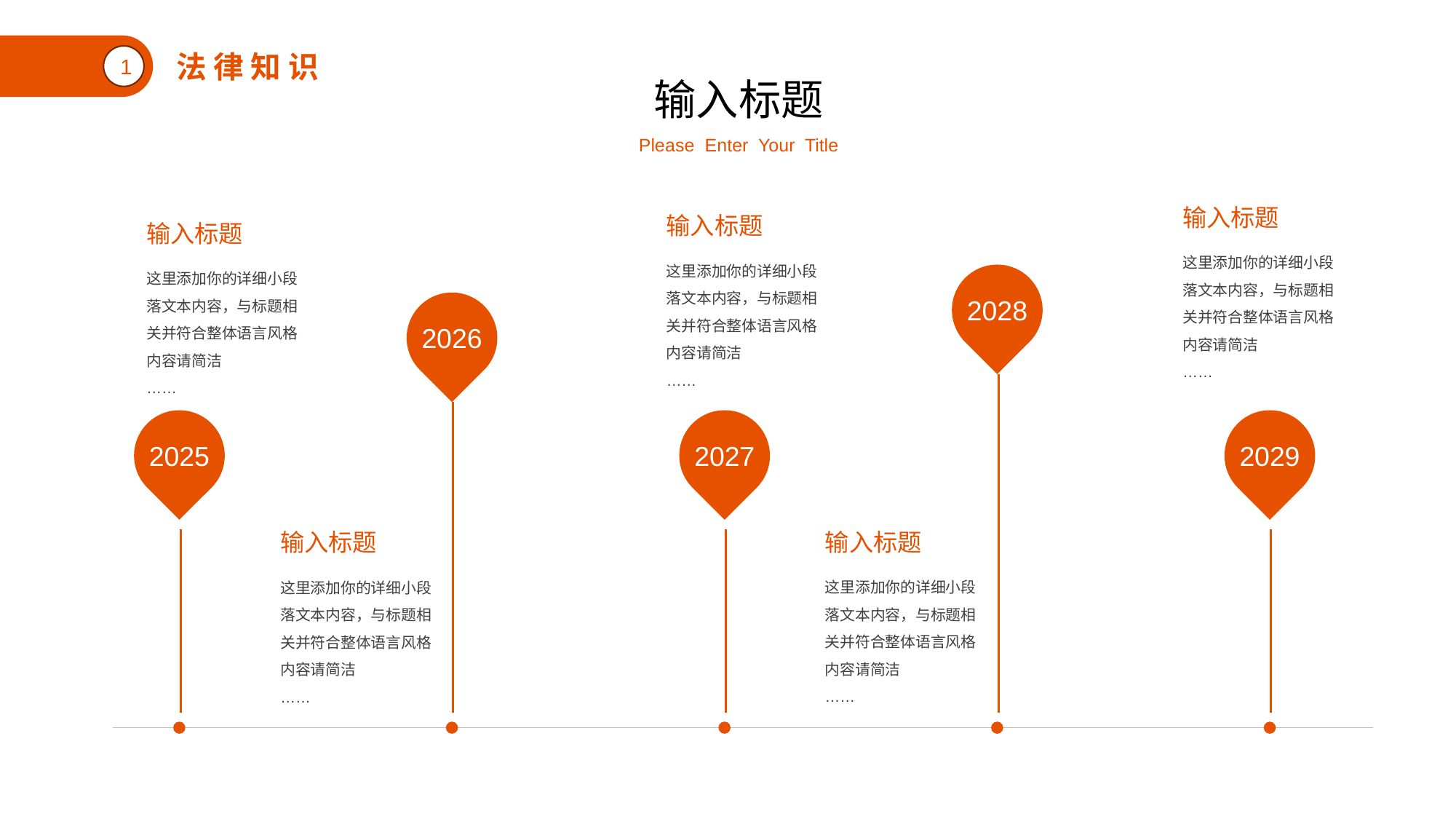

法 律 知 识
1
输入标题
Please  Enter  Your  Title
输入标题
输入标题
输入标题
这里添加你的详细小段落文本内容，与标题相关并符合整体语言风格内容请简洁
……
这里添加你的详细小段落文本内容，与标题相关并符合整体语言风格内容请简洁
……
这里添加你的详细小段落文本内容，与标题相关并符合整体语言风格内容请简洁
……

2028

2026

2025

2029

2027

输入标题
输入标题
这里添加你的详细小段落文本内容，与标题相关并符合整体语言风格内容请简洁
……
这里添加你的详细小段落文本内容，与标题相关并符合整体语言风格内容请简洁
……